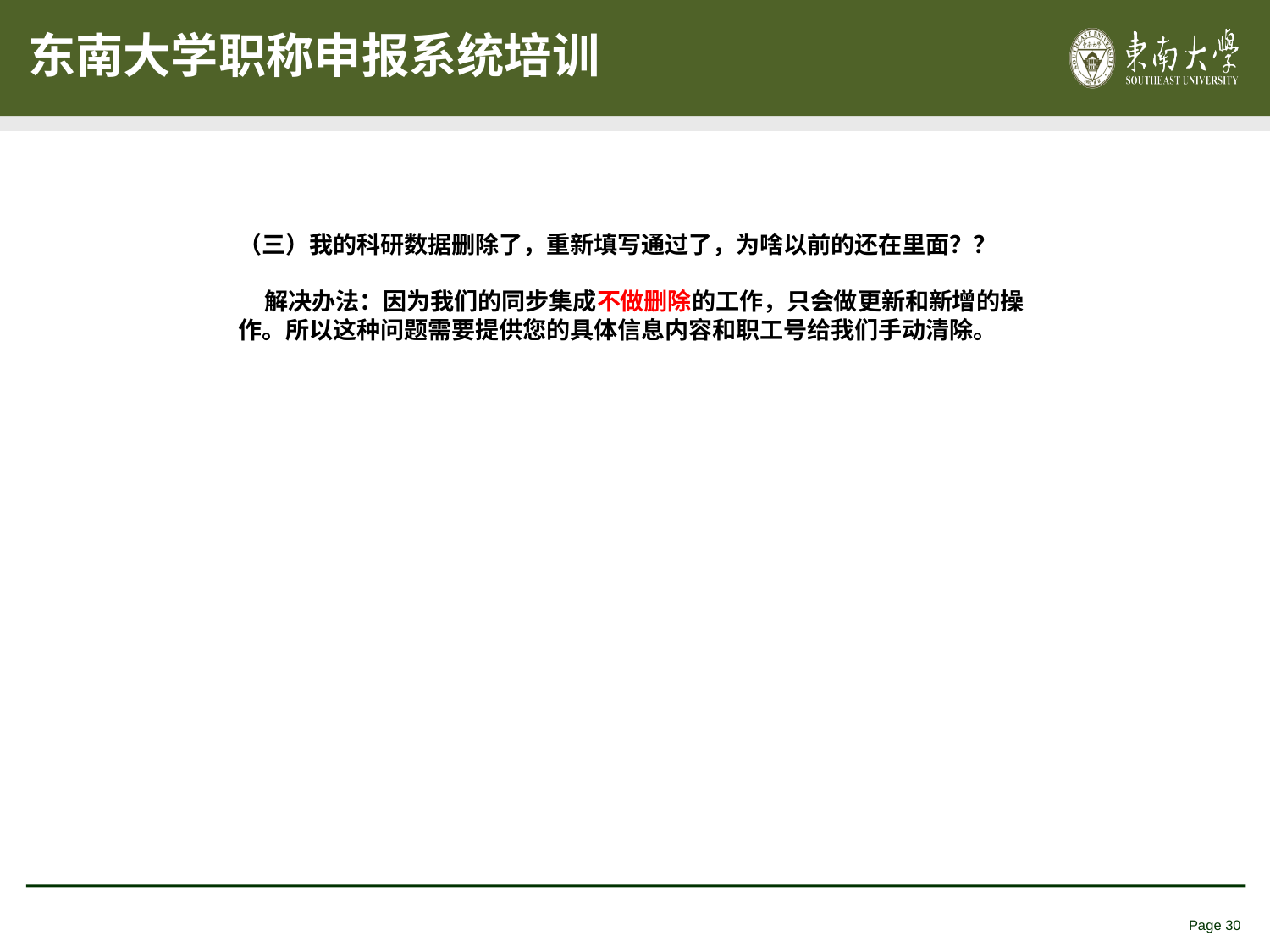

（三）我的科研数据删除了，重新填写通过了，为啥以前的还在里面？？

    解决办法：因为我们的同步集成不做删除的工作，只会做更新和新增的操作。所以这种问题需要提供您的具体信息内容和职工号给我们手动清除。